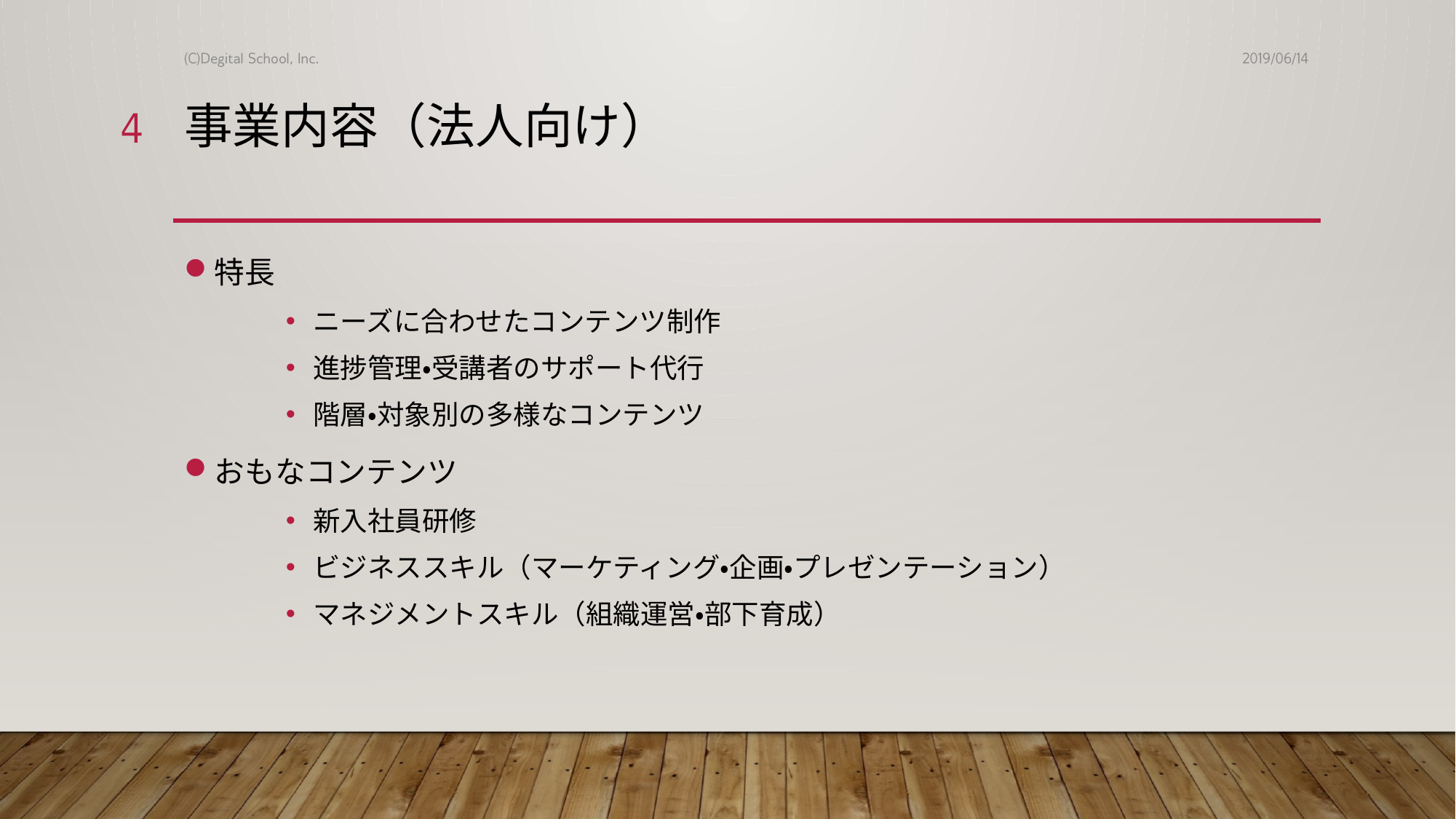

(C)Degital School, Inc.
2019/06/14
4
# 事業内容（法人向け）
特長
ニーズに合わせたコンテンツ制作
進捗管理・受講者のサポート代行
階層・対象別の多様なコンテンツ
おもなコンテンツ
新入社員研修
ビジネススキル（マーケティング・企画・プレゼンテーション）
マネジメントスキル（組織運営・部下育成）